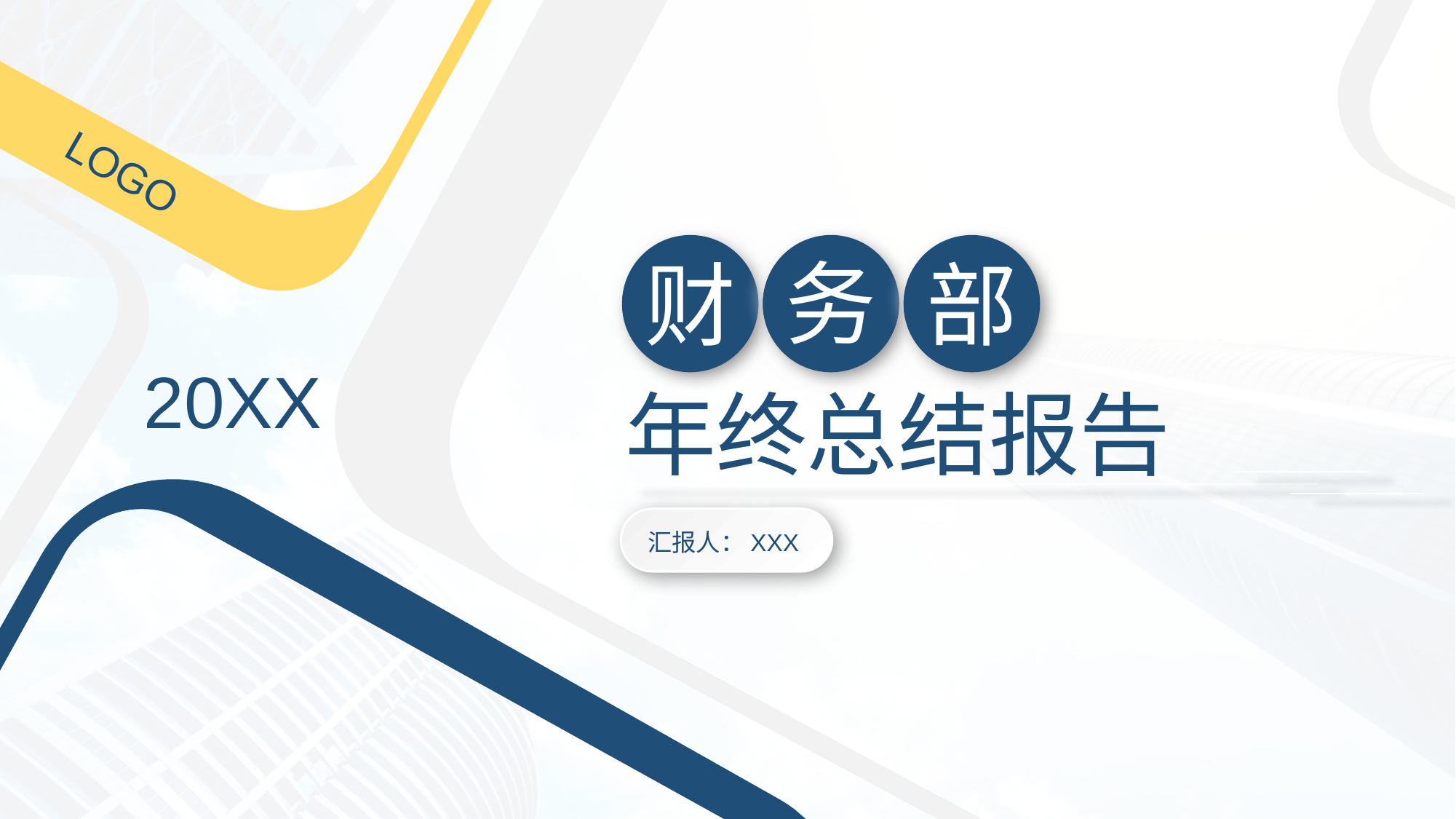

LOGO

财

务

部
20XX
年终总结报告

汇报人：XXX